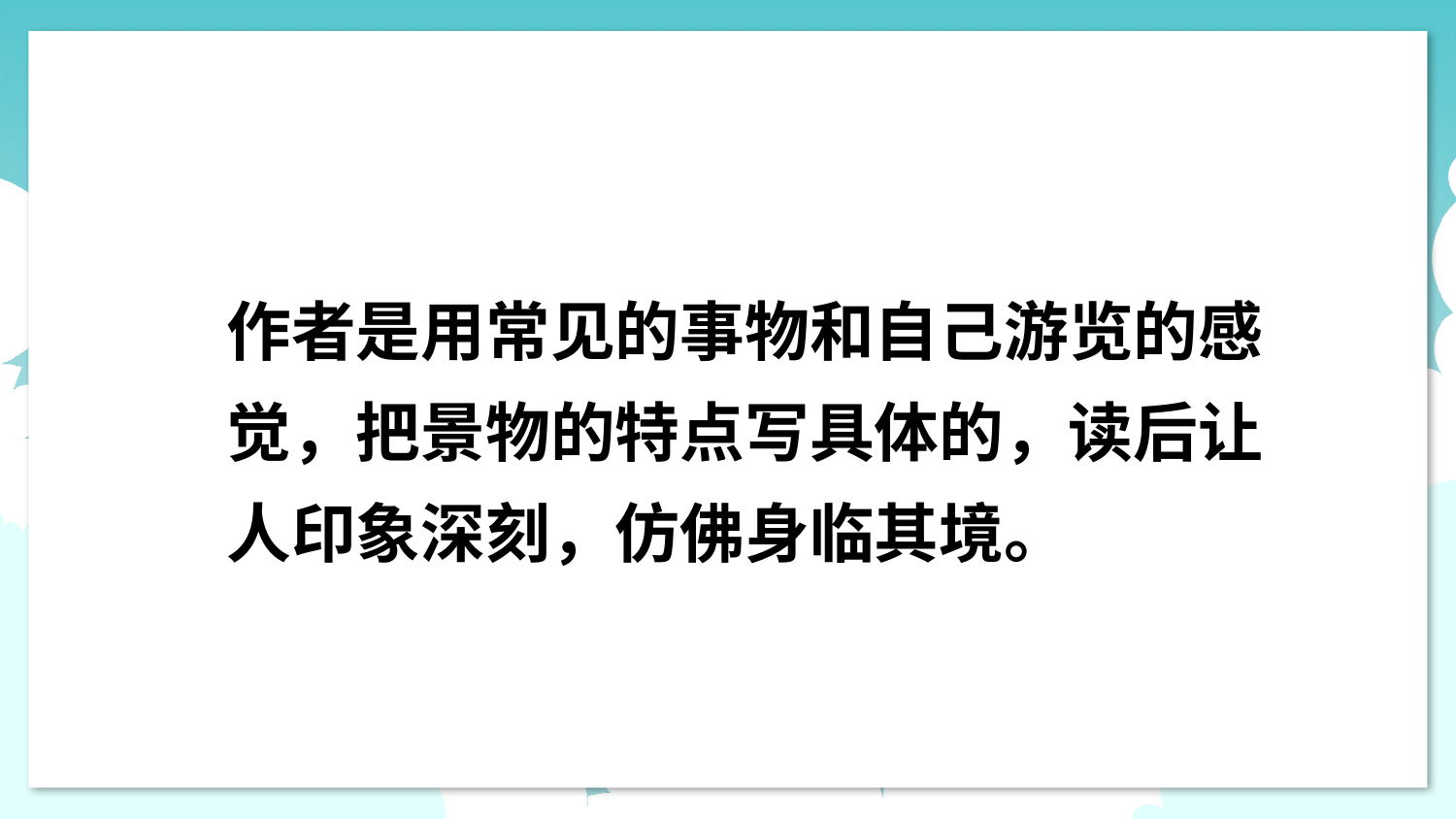

作者是用常见的事物和自己游览的感觉，把景物的特点写具体的，读后让人印象深刻，仿佛身临其境。